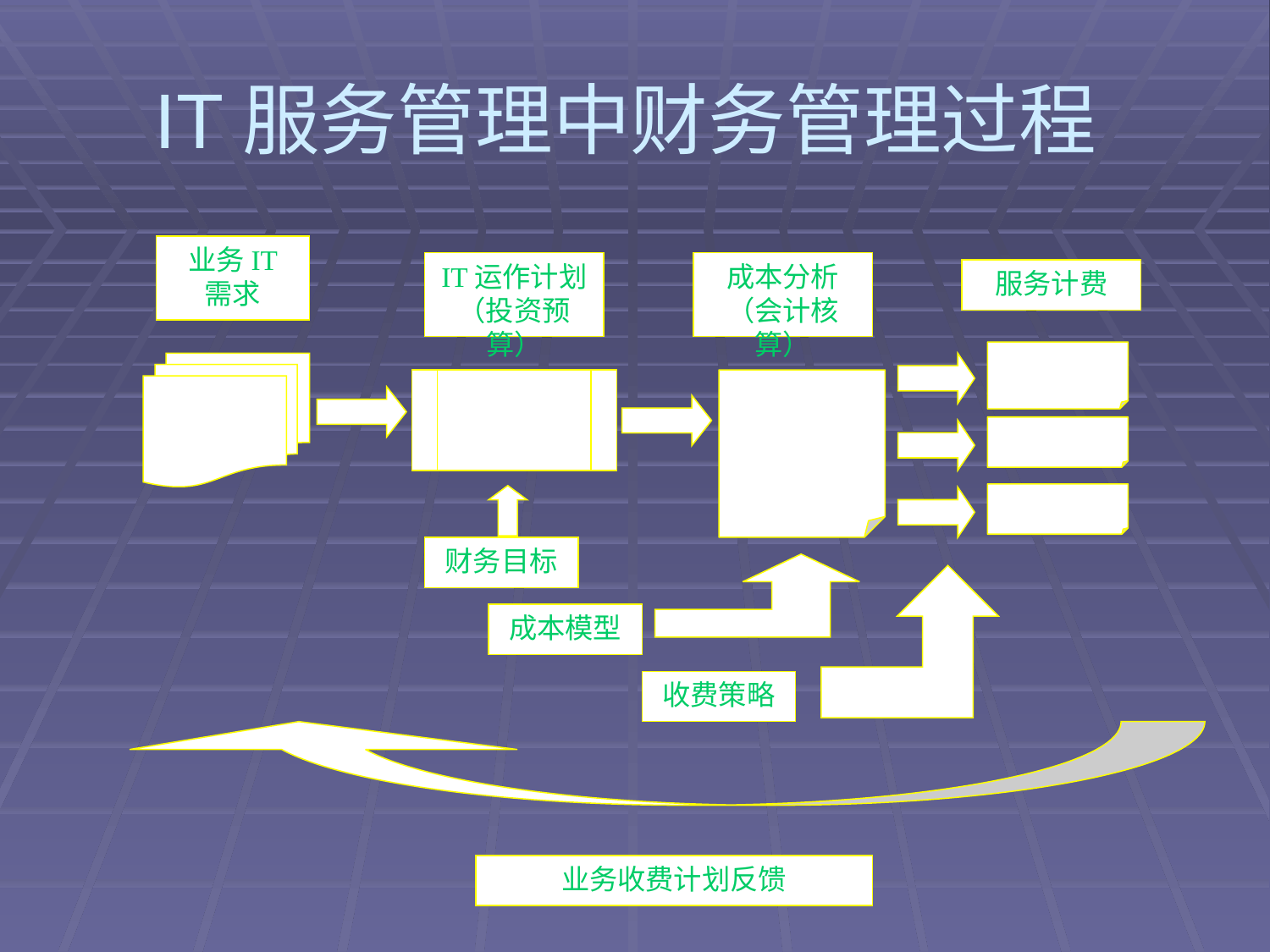

# IT服务管理中财务管理过程
业务IT
需求
IT运作计划
（投资预算）
成本分析
（会计核算）
服务计费

财务目标

成本模型
收费策略

业务收费计划反馈